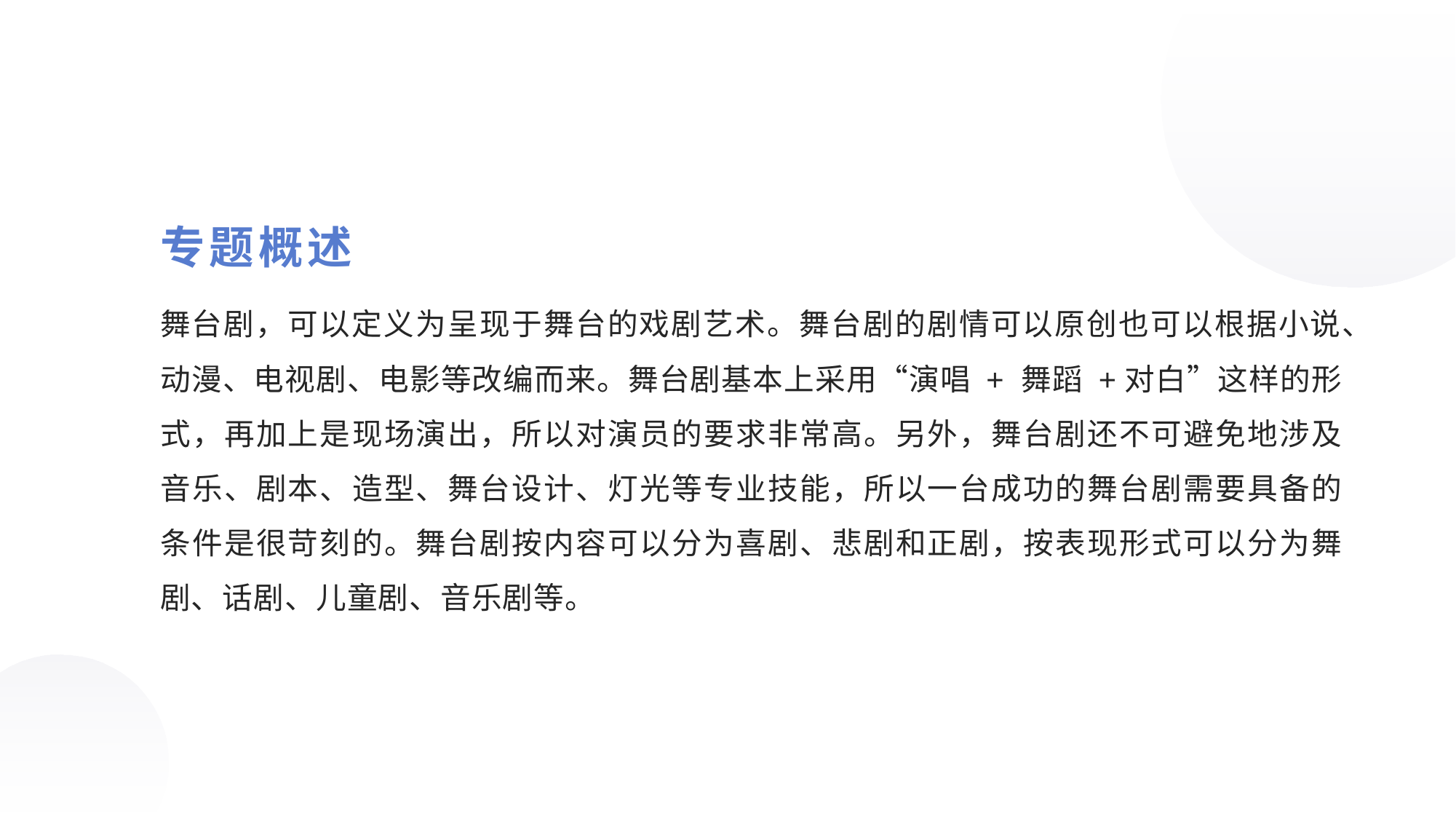

专题概述
舞台剧，可以定义为呈现于舞台的戏剧艺术。舞台剧的剧情可以原创也可以根据小说、动漫、电视剧、电影等改编而来。舞台剧基本上采用“演唱 + 舞蹈 +对白”这样的形式，再加上是现场演出，所以对演员的要求非常高。另外，舞台剧还不可避免地涉及音乐、剧本、造型、舞台设计、灯光等专业技能，所以一台成功的舞台剧需要具备的条件是很苛刻的。舞台剧按内容可以分为喜剧、悲剧和正剧，按表现形式可以分为舞剧、话剧、儿童剧、音乐剧等。